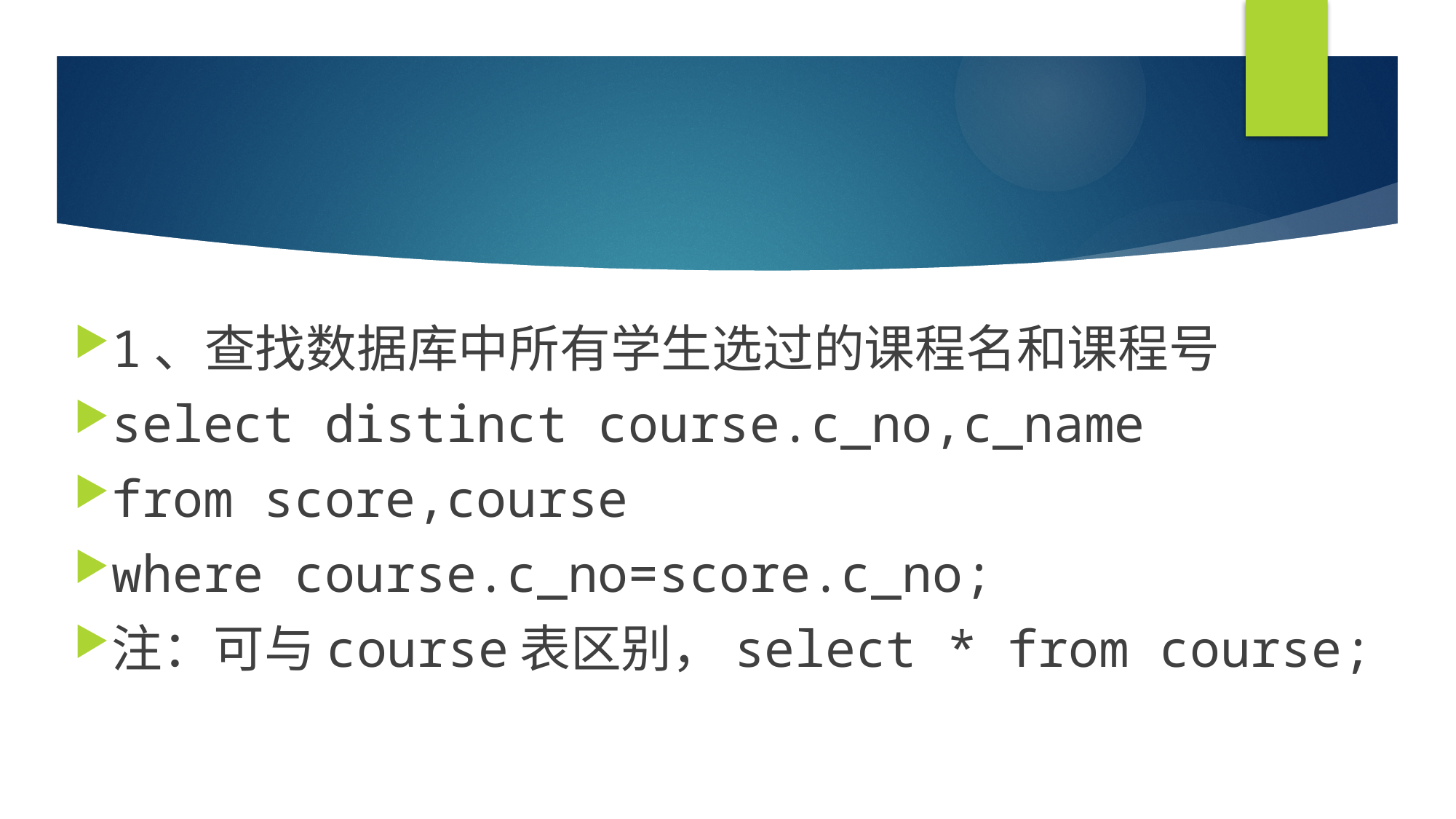

#
1、查找数据库中所有学生选过的课程名和课程号
select distinct course.c_no,c_name
from score,course
where course.c_no=score.c_no;
注：可与course表区别，select * from course;